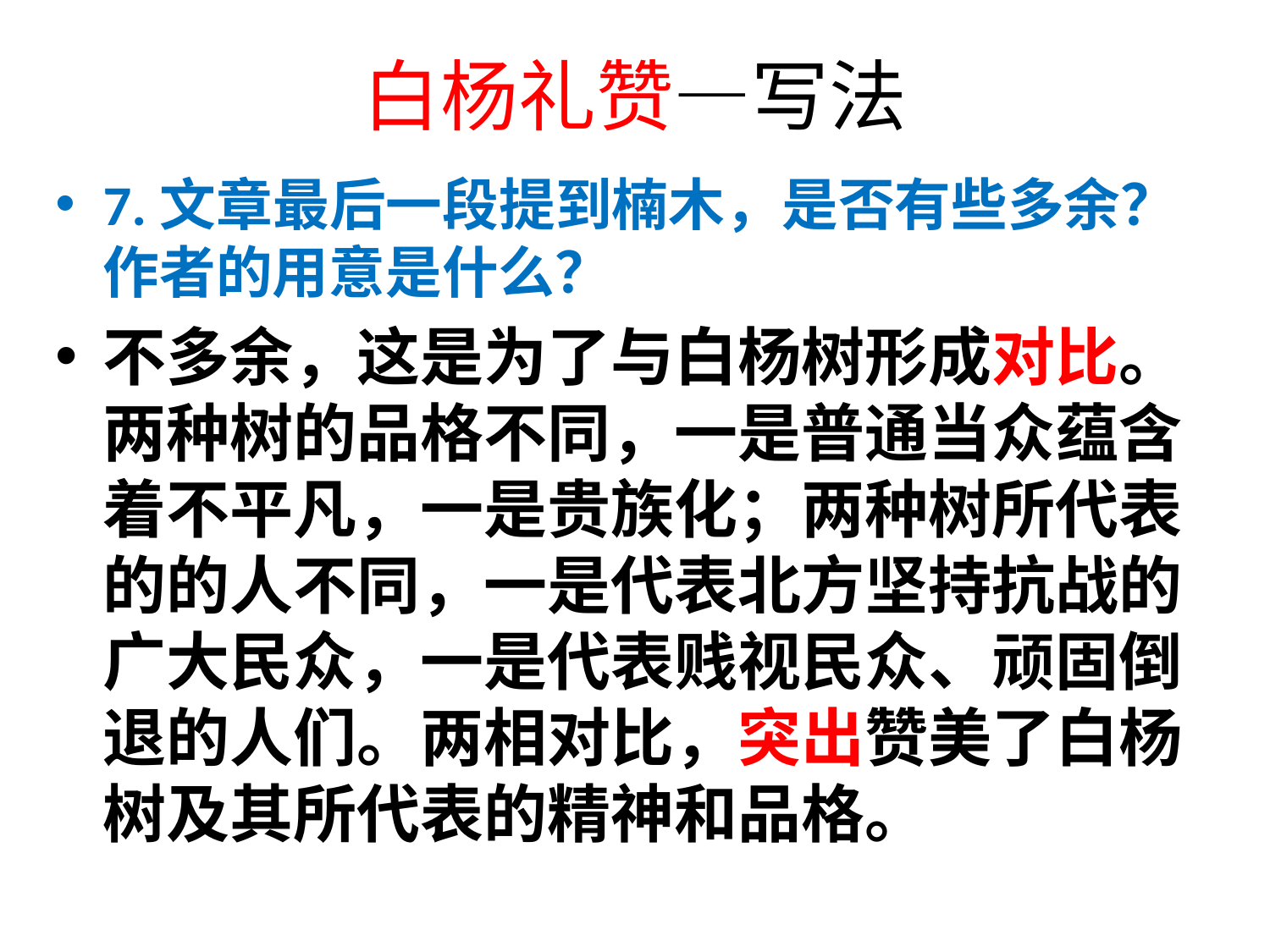

# 白杨礼赞—写法
7.文章最后一段提到楠木，是否有些多余？作者的用意是什么？
不多余，这是为了与白杨树形成对比。两种树的品格不同，一是普通当众蕴含着不平凡，一是贵族化；两种树所代表的的人不同，一是代表北方坚持抗战的广大民众，一是代表贱视民众、顽固倒退的人们。两相对比，突出赞美了白杨树及其所代表的精神和品格。